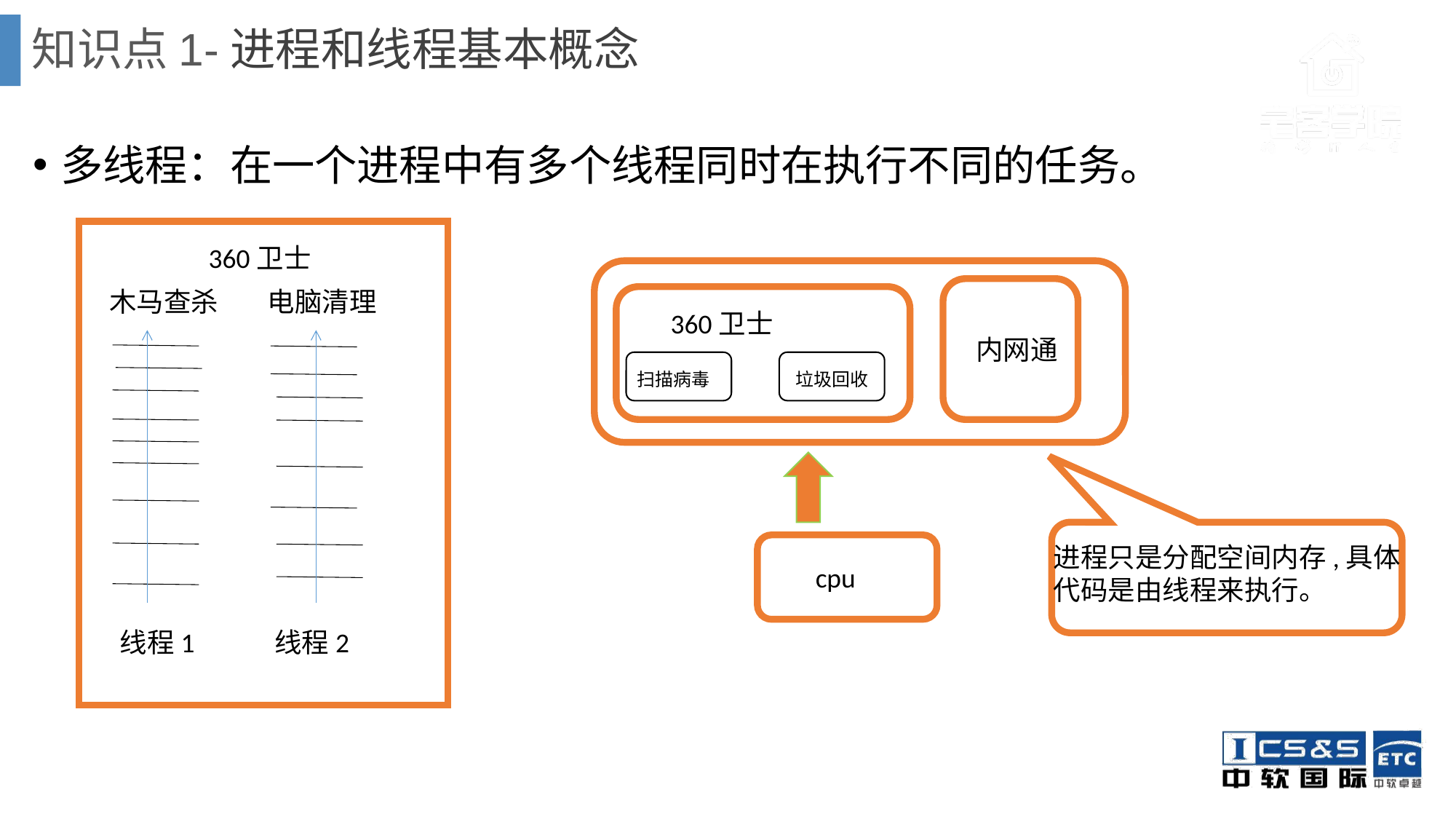

# 知识点1-进程和线程基本概念
多线程：在一个进程中有多个线程同时在执行不同的任务。

    360卫士

木马查杀
电脑清理

360卫士
             内网通

扫描病毒
垃圾回收

进程只是分配空间内存,具体
代码是由线程来执行。

cpu
线程1
线程2